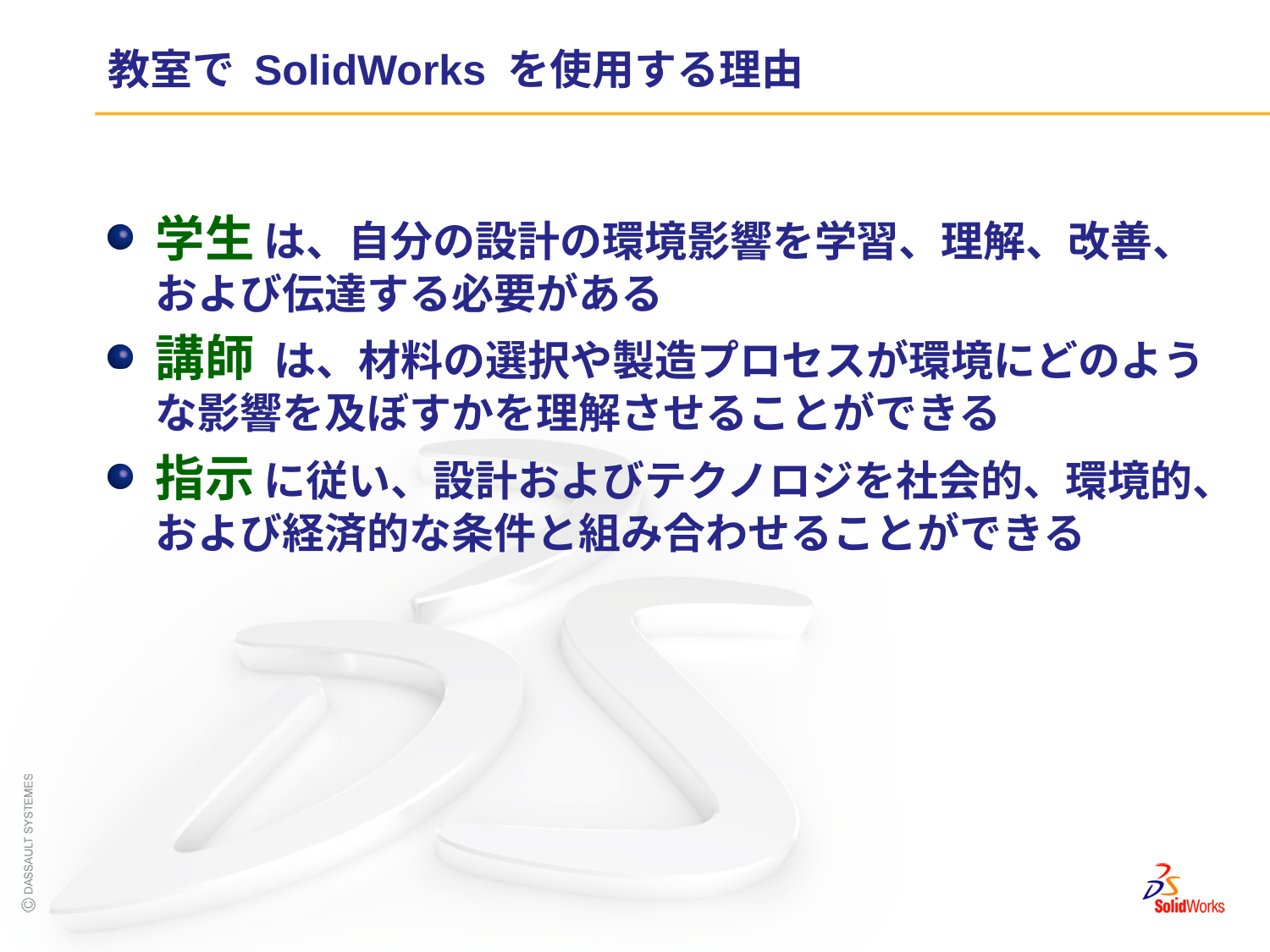

# 教室で SolidWorks を使用する理由
学生 は、自分の設計の環境影響を学習、理解、改善、および伝達する必要がある
講師  は、材料の選択や製造プロセスが環境にどのような影響を及ぼすかを理解させることができる
指示 に従い、設計およびテクノロジを社会的、環境的、および経済的な条件と組み合わせることができる